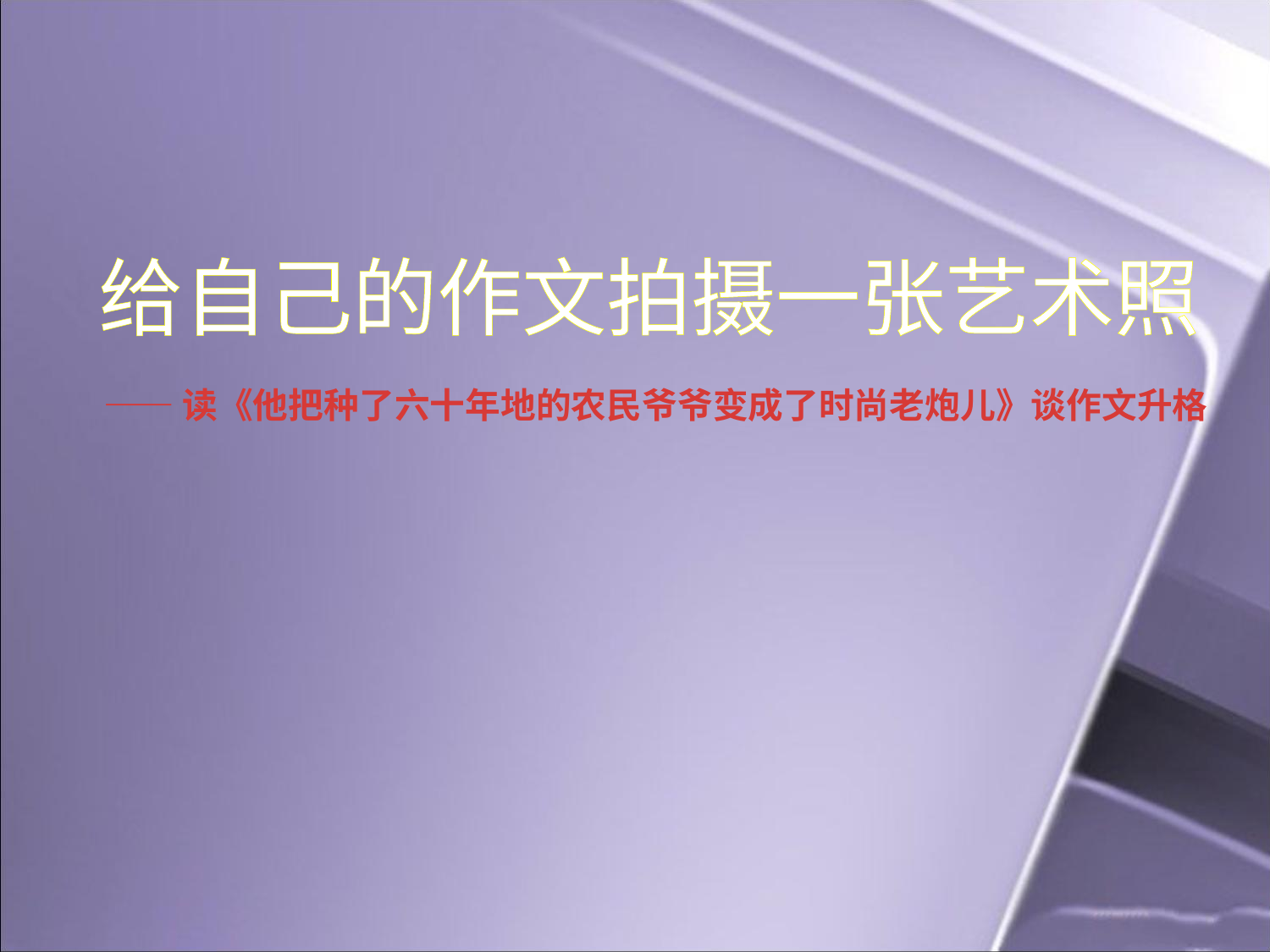

给自己的作文拍摄一张艺术照
——读《他把种了六十年地的农民爷爷变成了时尚老炮儿》谈作文升格